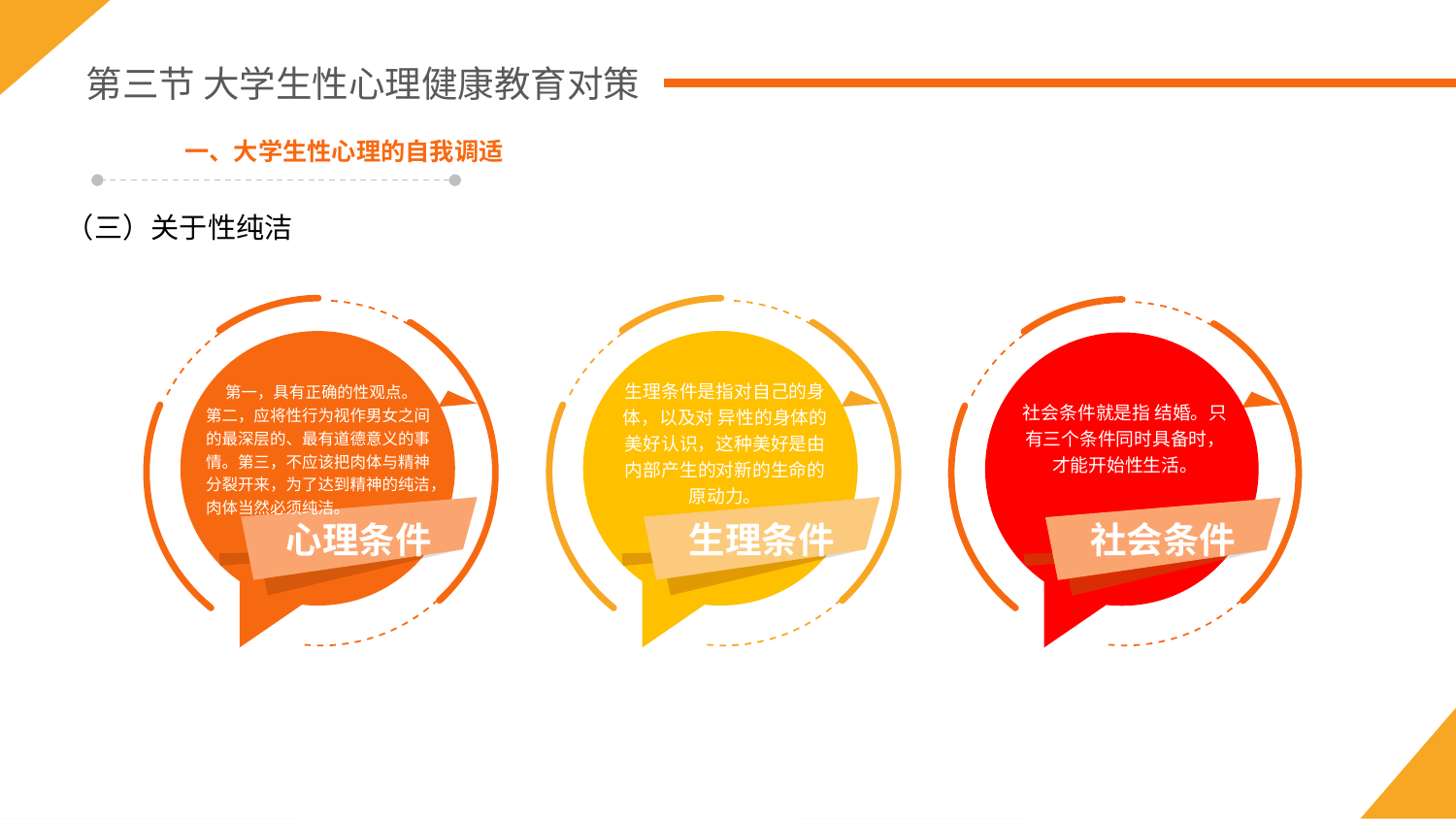

第三节 大学生性心理健康教育对策
一、大学生性心理的自我调适
（三）关于性纯洁

第一，具有正确的性观点。
第二，应将性行为视作男女之间的最深层的、最有道德意义的事情。第三，不应该把肉体与精神 分裂开来，为了达到精神的纯洁，肉体当然必须纯洁。

心理条件

生理条件

社会条件

社会条件就是指 结婚。只有三个条件同时具备时，才能开始性生活。
生理条件是指对自己的身体，以及对 异性的身体的美好认识，这种美好是由内部产生的对新的生命的原动力。